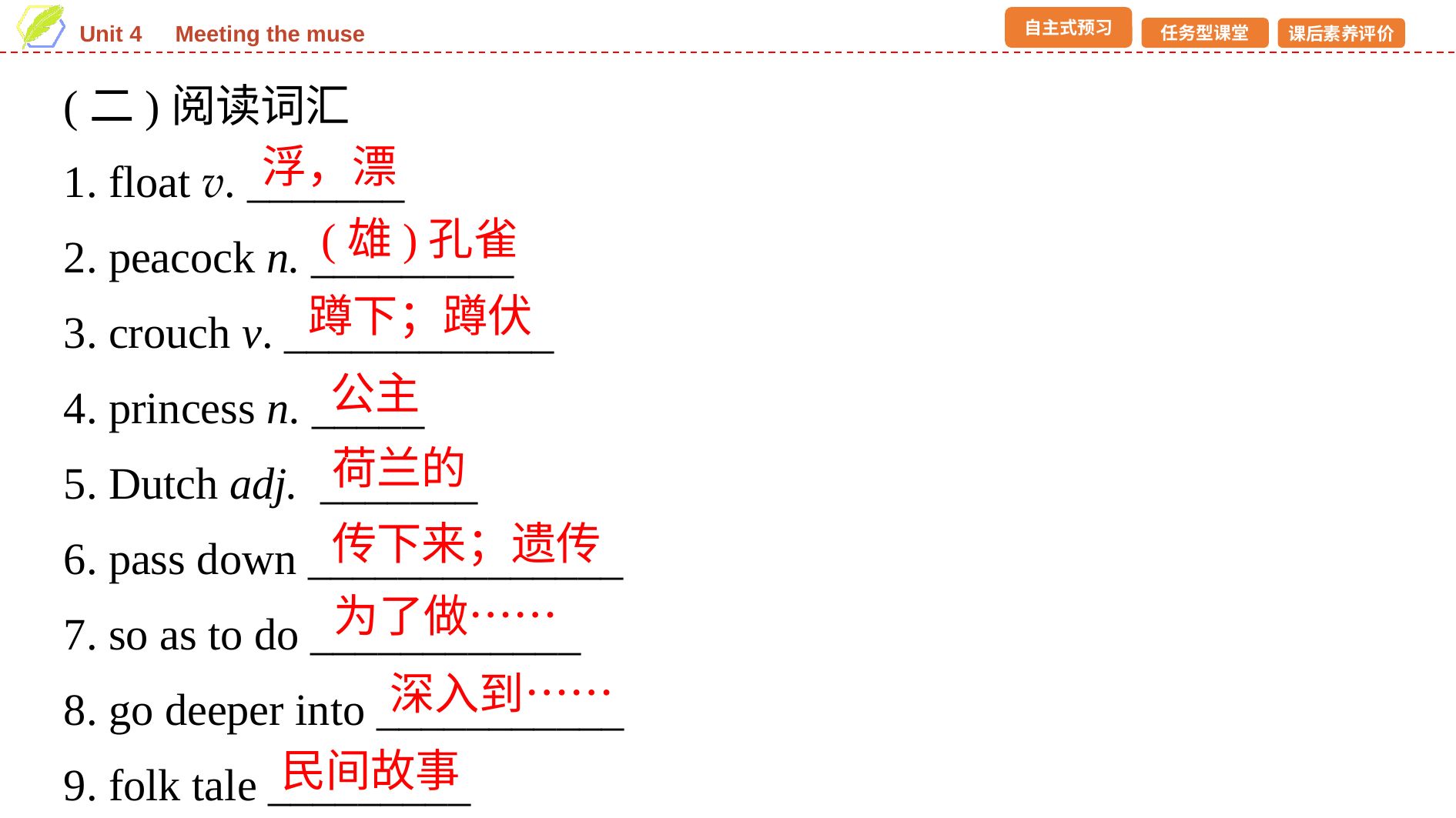

(二)阅读词汇
1. float v. _______
2. peacock n. _________
3. crouch v. ____________
4. princess n. _____
5. Dutch adj.  _______
6. pass down ______________
7. so as to do ____________
8. go deeper into ___________
9. folk tale _________
浮，漂
 (雄)孔雀
蹲下；蹲伏
公主
荷兰的
传下来；遗传
为了做……
深入到……
民间故事